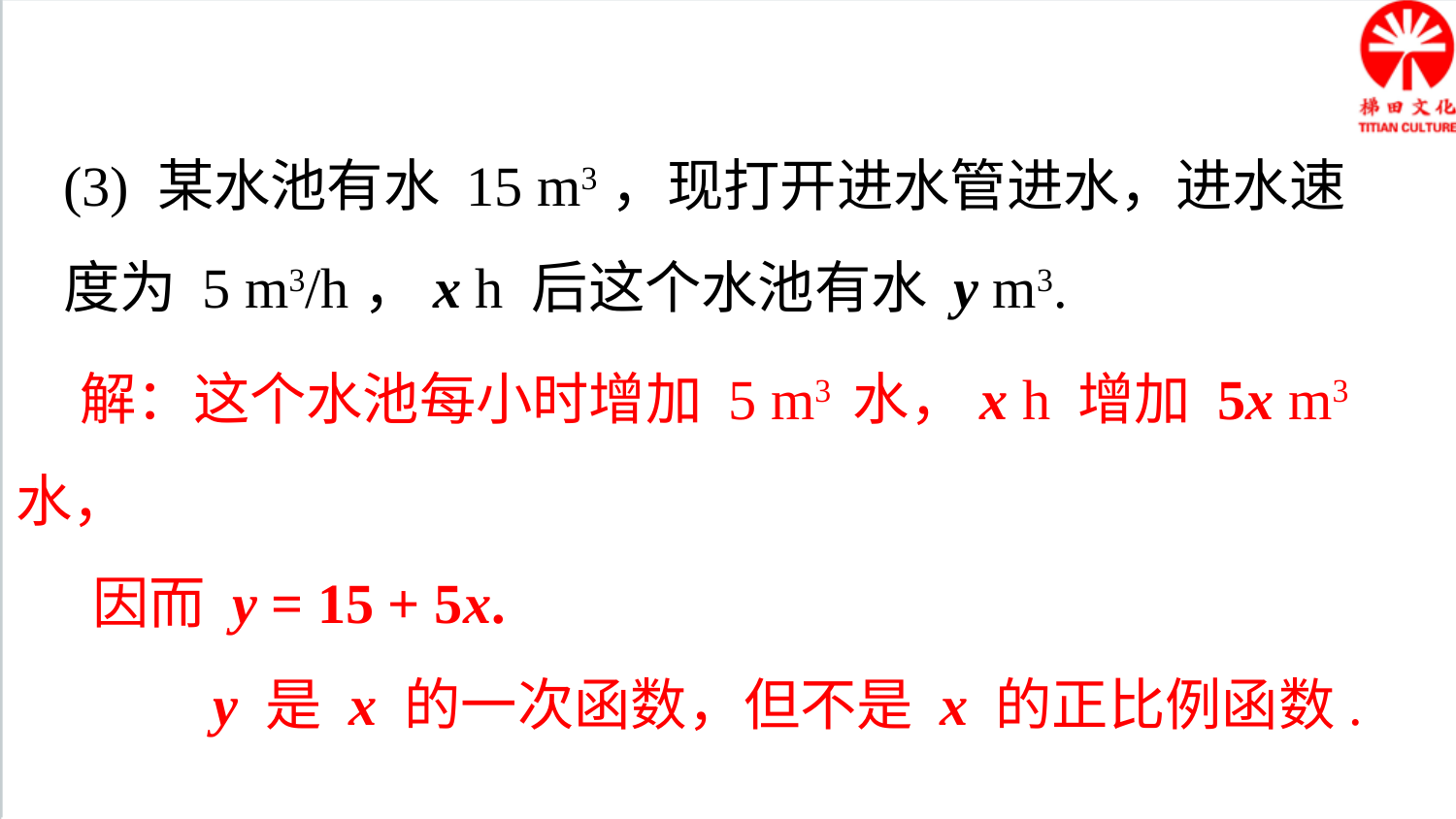

(3) 某水池有水 15 m3，现打开进水管进水，进水速度为 5 m3/h，x h 后这个水池有水 y m3.
    解：这个水池每小时增加 5 m3 水，x h 增加 5x m3 水，
     因而 y = 15 + 5x.
              y 是 x 的一次函数，但不是 x 的正比例函数.